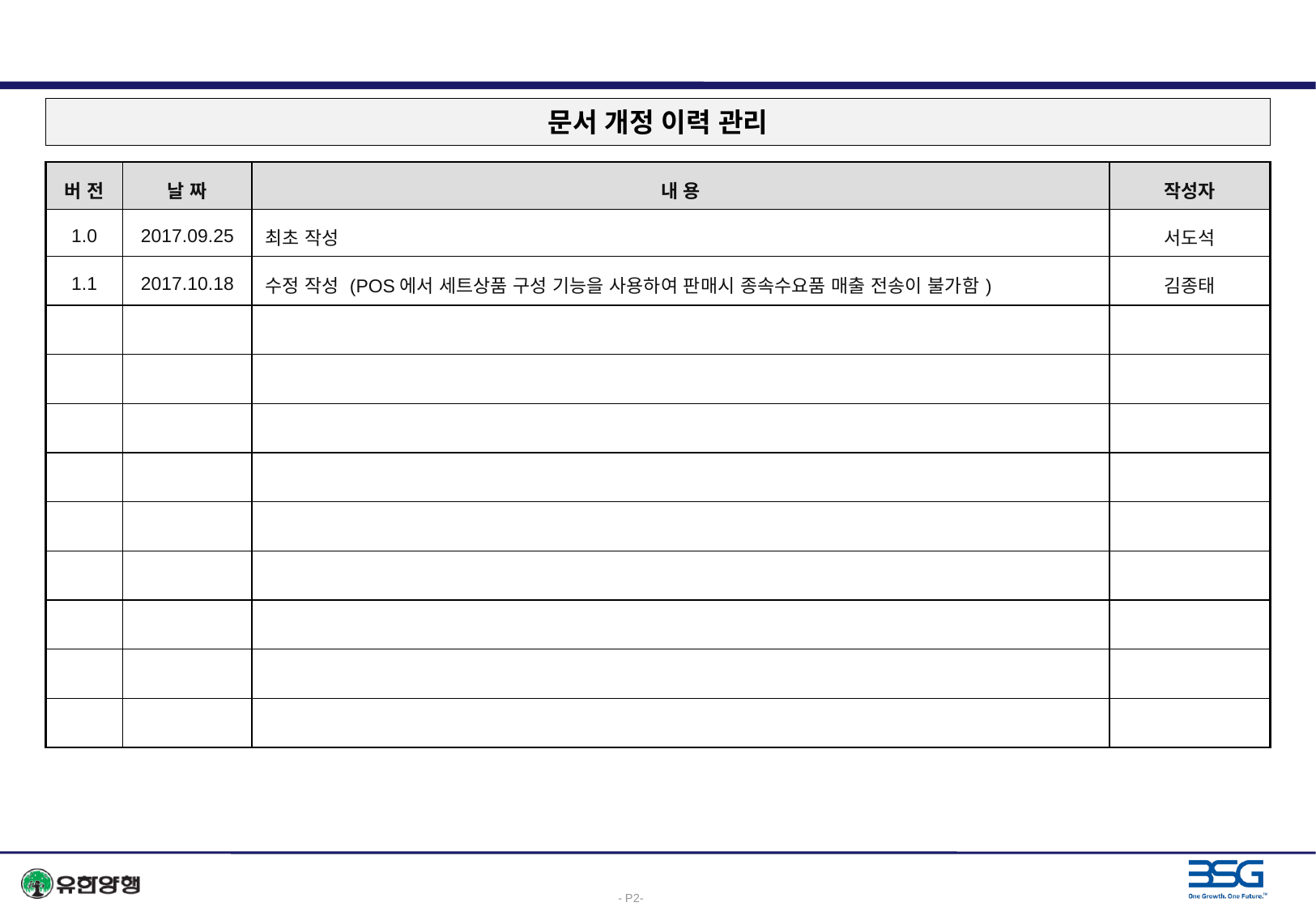

문서 개정 이력 관리
| 버 전 | 날 짜 | 내 용 | 작성자 |
| --- | --- | --- | --- |
| 1.0 | 2017.09.25 | 최초 작성 | 서도석 |
| 1.1 | 2017.10.18 | 수정 작성 (POS에서 세트상품 구성 기능을 사용하여 판매시 종속수요품 매출 전송이 불가함) | 김종태 |
|  |  |  |  |
|  |  |  |  |
|  |  |  |  |
|  |  |  |  |
|  |  |  |  |
|  |  |  |  |
|  |  |  |  |
|  |  |  |  |
|  |  |  |  |